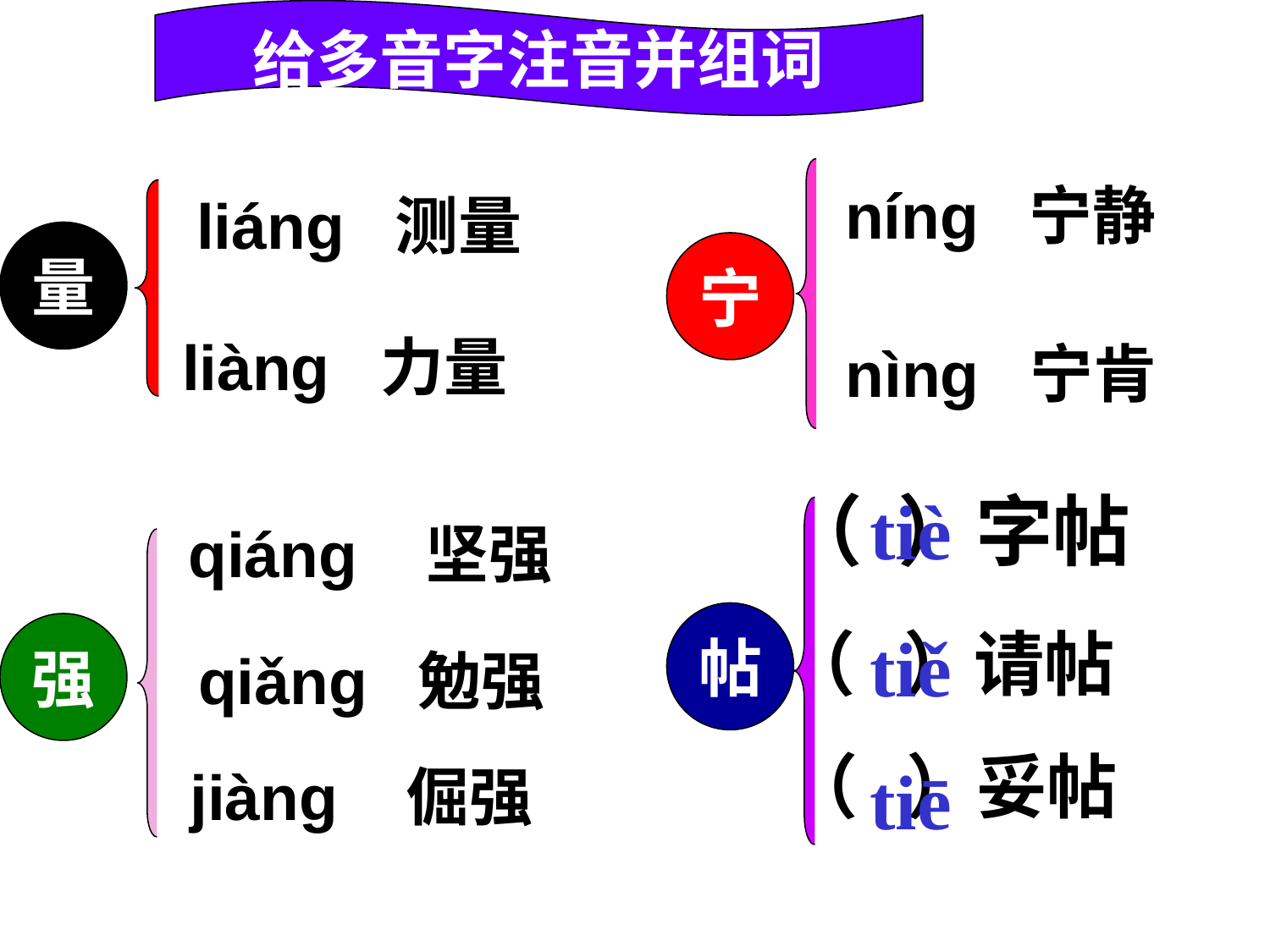

给多音字注音并组词

níng  宁静

liáng  测量
量
宁
liàng  力量
nìng  宁肯
（  ）字帖
tiè

qiáng   坚强

帖
强
（   ）请帖
tiě
qiǎng  勉强
（   ）妥帖
tiē
jiàng   倔强